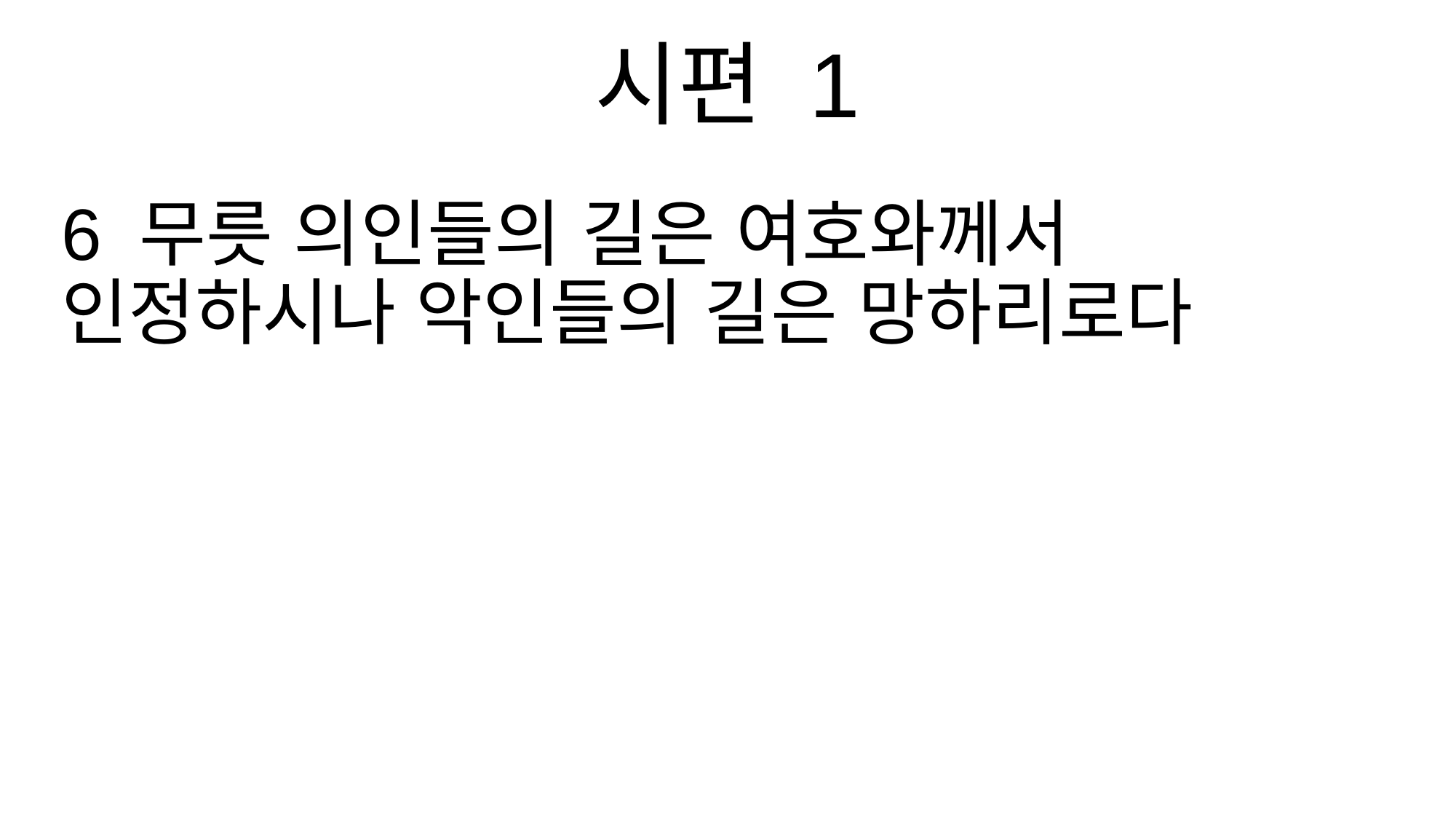

시편 1
6 무릇 의인들의 길은 여호와께서 인정하시나 악인들의 길은 망하리로다